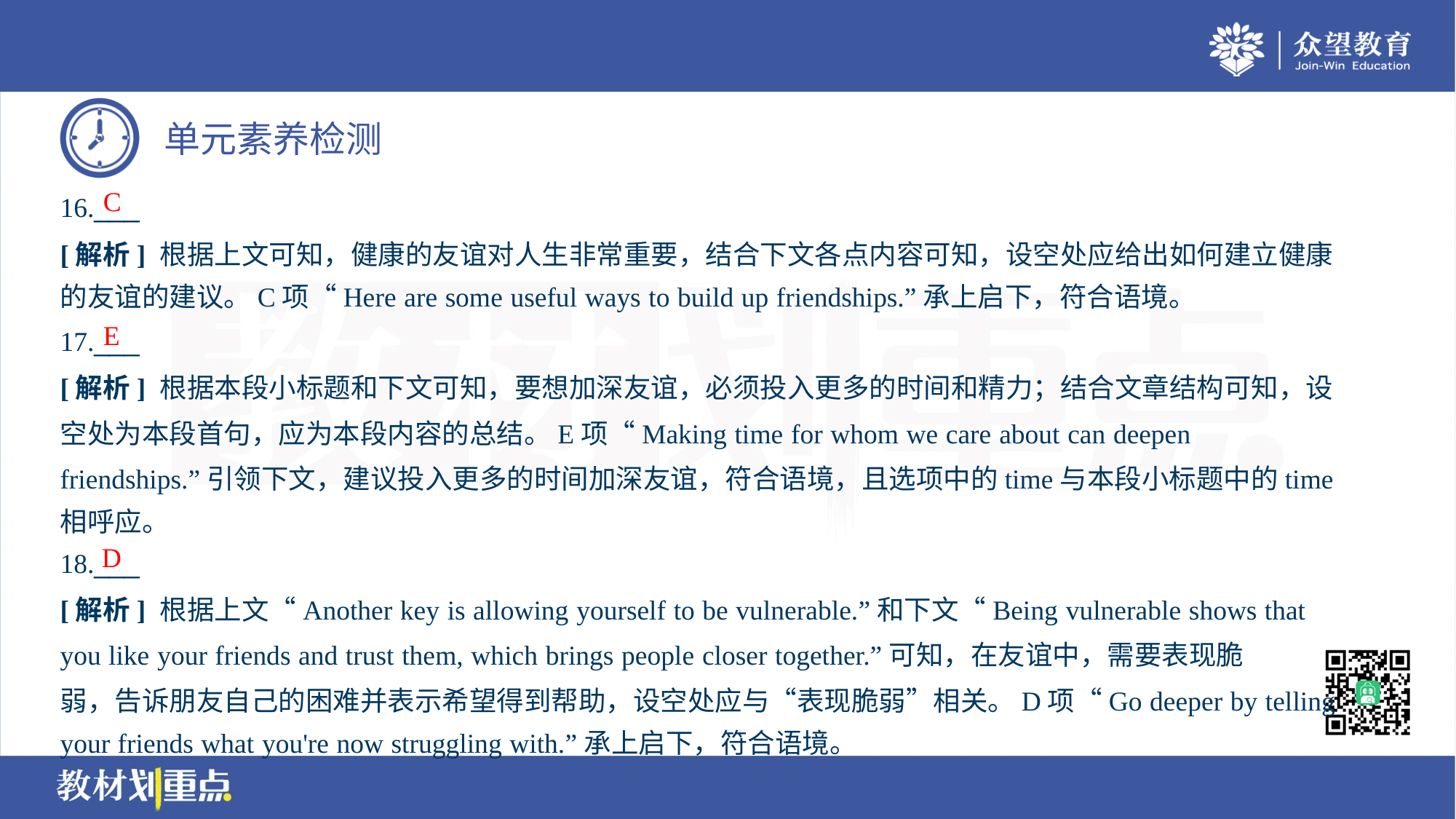

C
16.___
[解析] 根据上文可知，健康的友谊对人生非常重要，结合下文各点内容可知，设空处应给出如何建立健康
的友谊的建议。C项“Here are some useful ways to build up friendships.”承上启下，符合语境。
E
17.___
[解析] 根据本段小标题和下文可知，要想加深友谊，必须投入更多的时间和精力；结合文章结构可知，设
空处为本段首句，应为本段内容的总结。E项“Making time for whom we care about can deepen
friendships.”引领下文，建议投入更多的时间加深友谊，符合语境，且选项中的time与本段小标题中的time
相呼应。
D
18.___
[解析] 根据上文“Another key is allowing yourself to be vulnerable.”和下文“Being vulnerable shows that
you like your friends and trust them, which brings people closer together.”可知，在友谊中，需要表现脆
弱，告诉朋友自己的困难并表示希望得到帮助，设空处应与“表现脆弱”相关。D项“Go deeper by telling
your friends what you're now struggling with.”承上启下，符合语境。